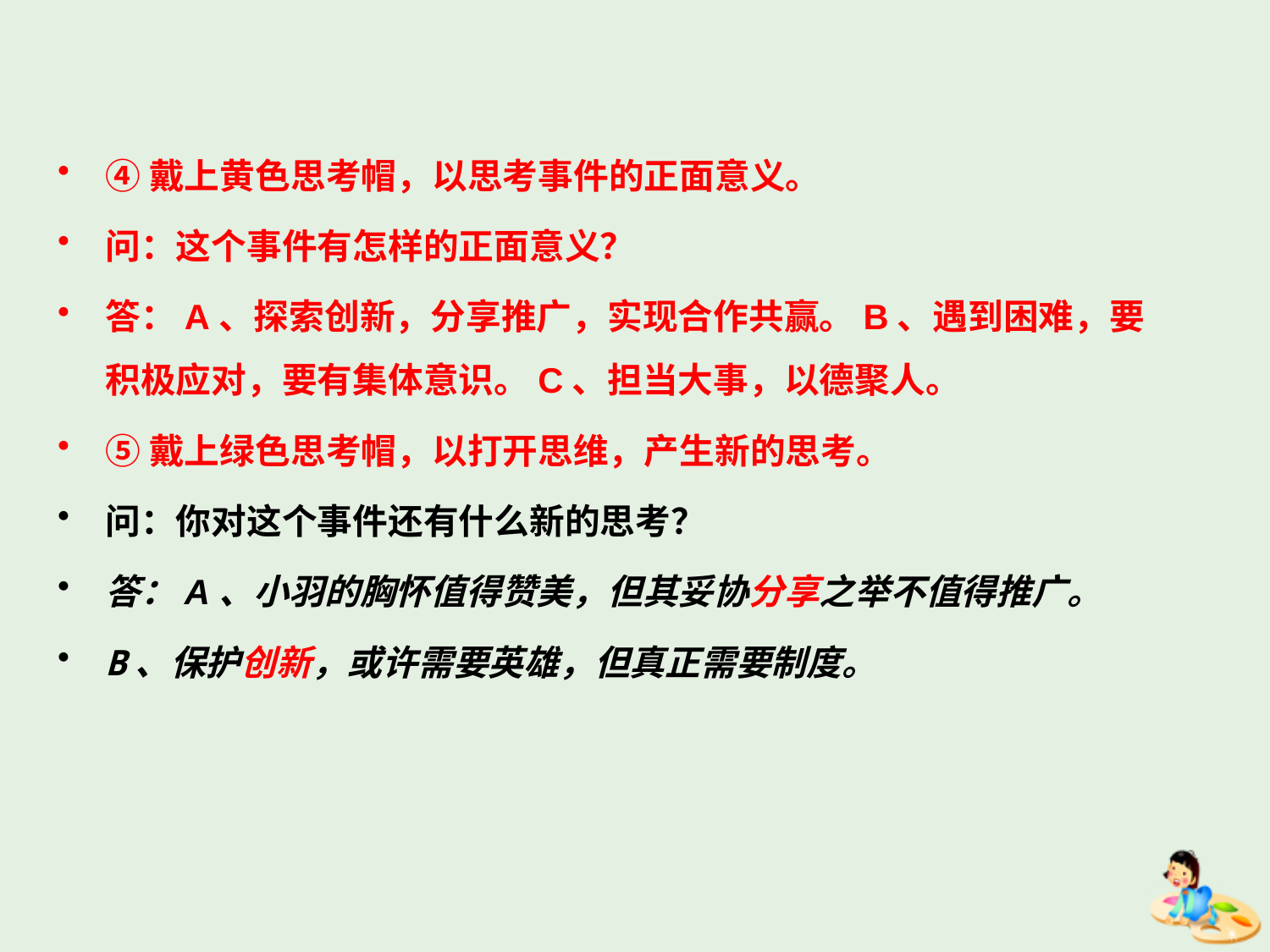

④戴上黄色思考帽，以思考事件的正面意义。
问：这个事件有怎样的正面意义？
答：A、探索创新，分享推广，实现合作共赢。B、遇到困难，要积极应对，要有集体意识。C、担当大事，以德聚人。
⑤戴上绿色思考帽，以打开思维，产生新的思考。
问：你对这个事件还有什么新的思考？
答：A、小羽的胸怀值得赞美，但其妥协分享之举不值得推广。
B、保护创新，或许需要英雄，但真正需要制度。